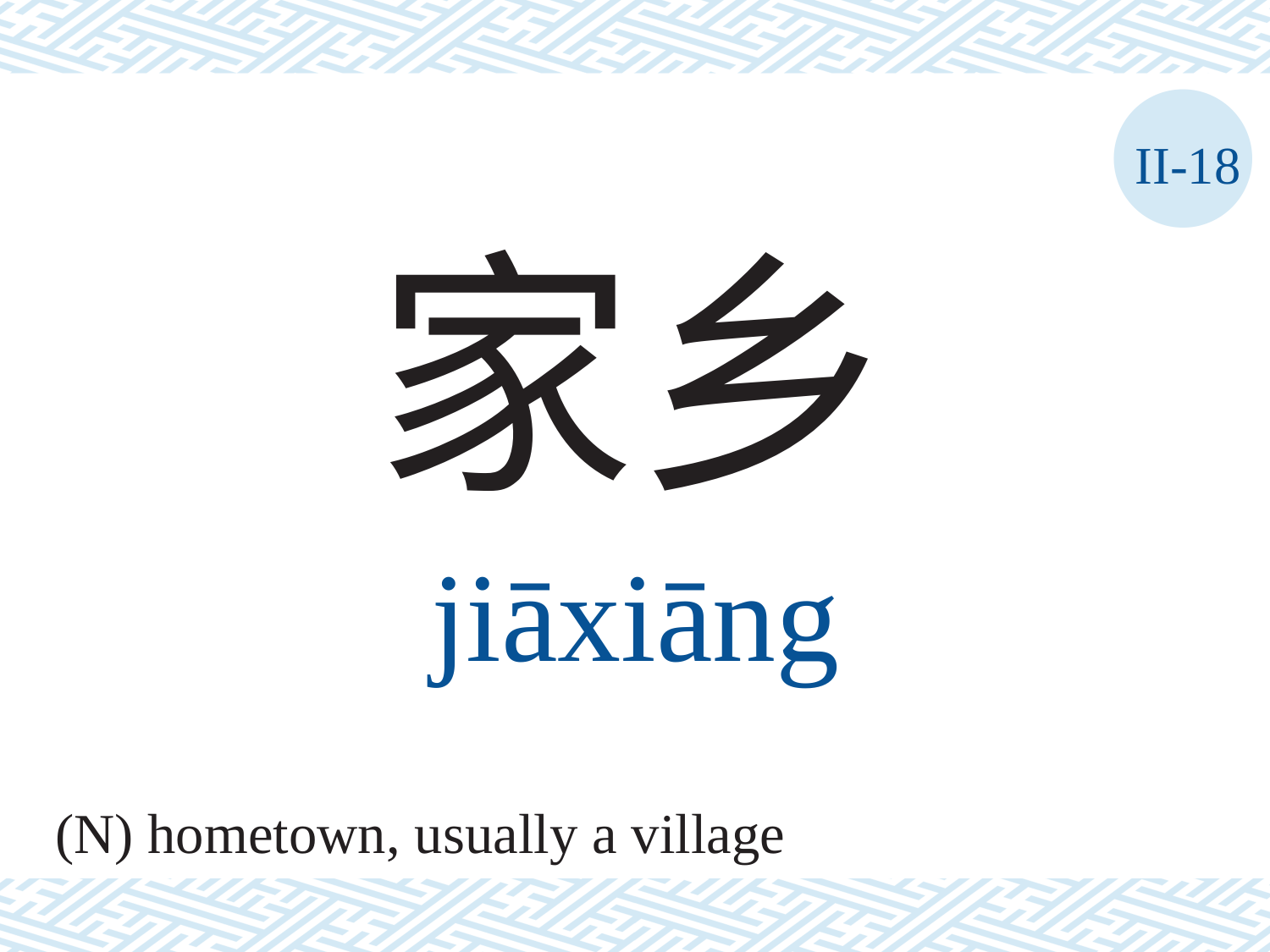

II-18
家乡
jiāxiāng
(N) hometown, usually a village